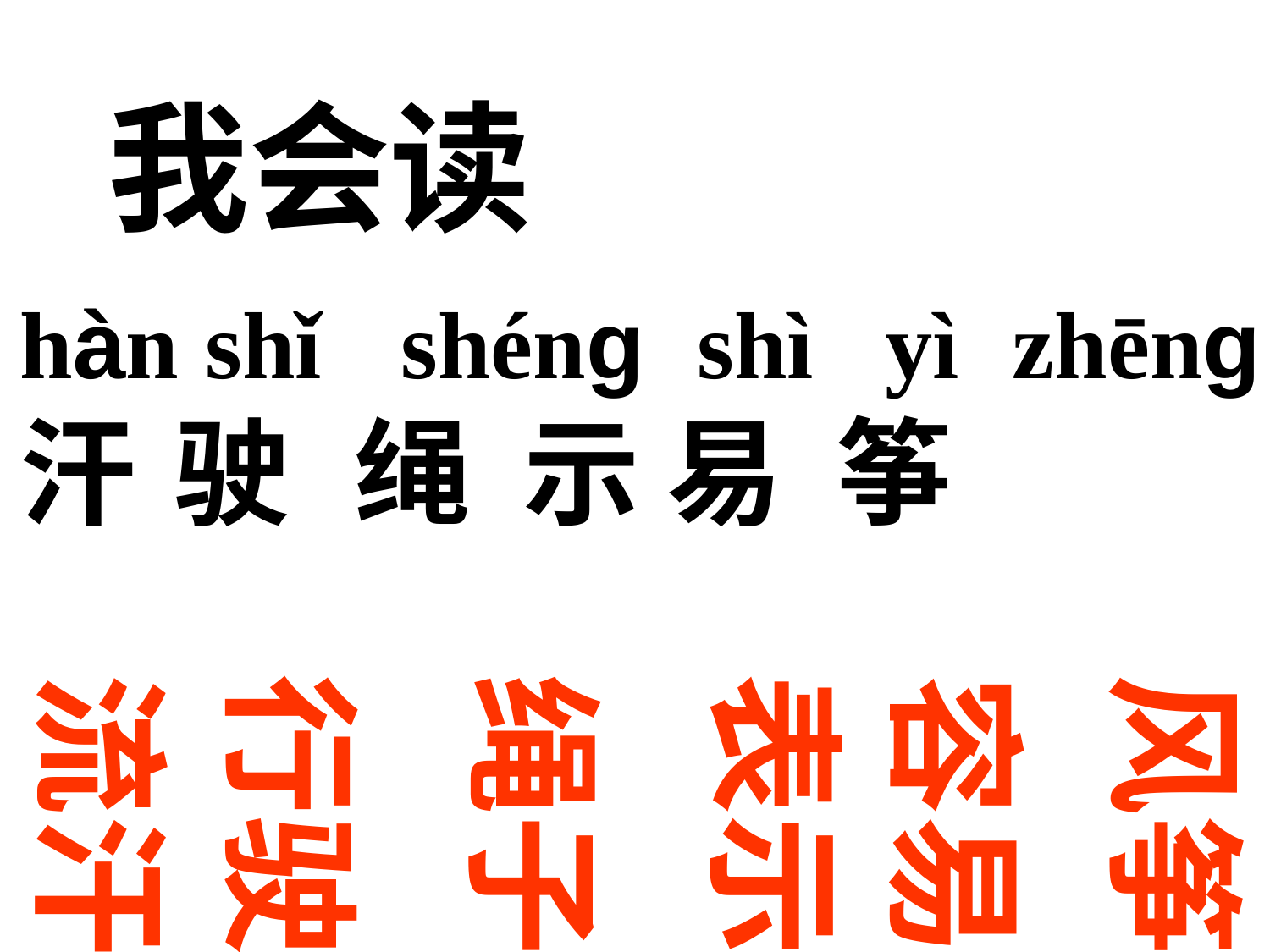

我会读
hàn shǐ   shéng  shì   yì  zhēng
汗  驶   绳  示 易  筝
流汗
行驶
绳子
表示
风筝
容易